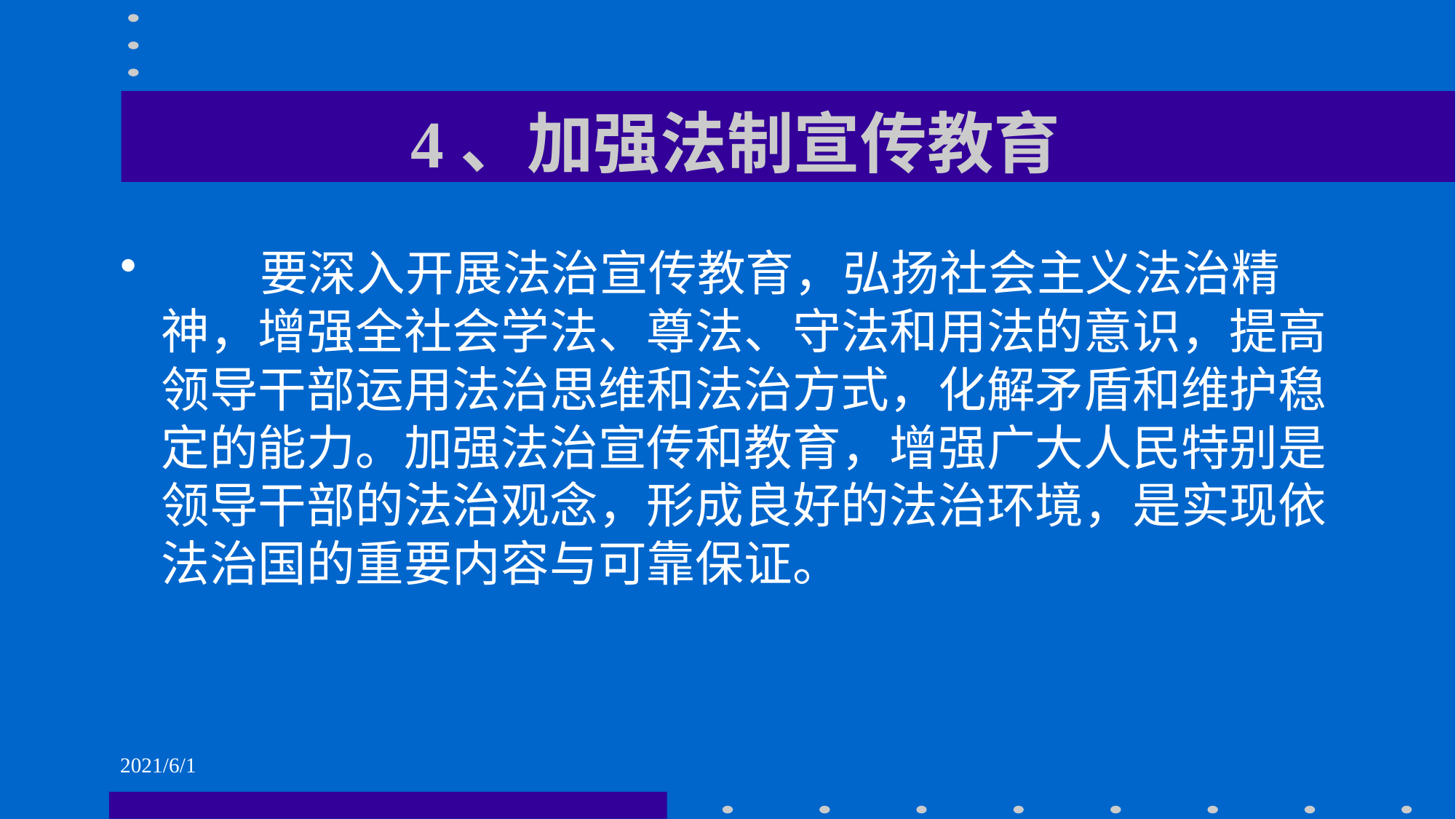

# 4、加强法制宣传教育
        要深入开展法治宣传教育，弘扬社会主义法治精神，增强全社会学法、尊法、守法和用法的意识，提高领导干部运用法治思维和法治方式，化解矛盾和维护稳定的能力。加强法治宣传和教育，增强广大人民特别是领导干部的法治观念，形成良好的法治环境，是实现依法治国的重要内容与可靠保证。
2021/6/1